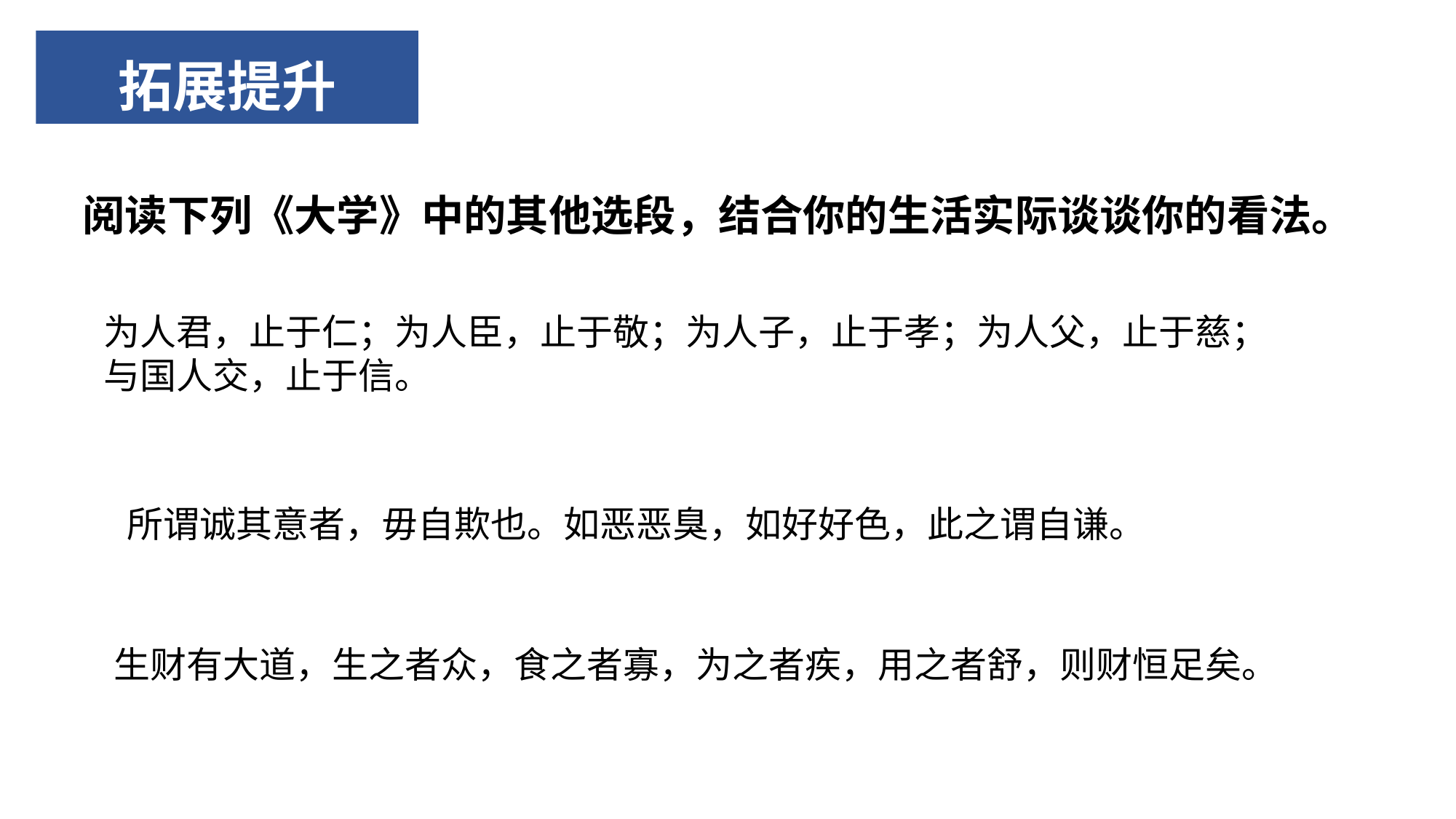

# 拓展提升
阅读下列《大学》中的其他选段，结合你的生活实际谈谈你的看法。
为人君，止于仁；为人臣，止于敬；为人子，止于孝；为人父，止于慈；与国人交，止于信。
所谓诚其意者，毋自欺也。如恶恶臭，如好好色，此之谓自谦。
生财有大道，生之者众，食之者寡，为之者疾，用之者舒，则财恒足矣。